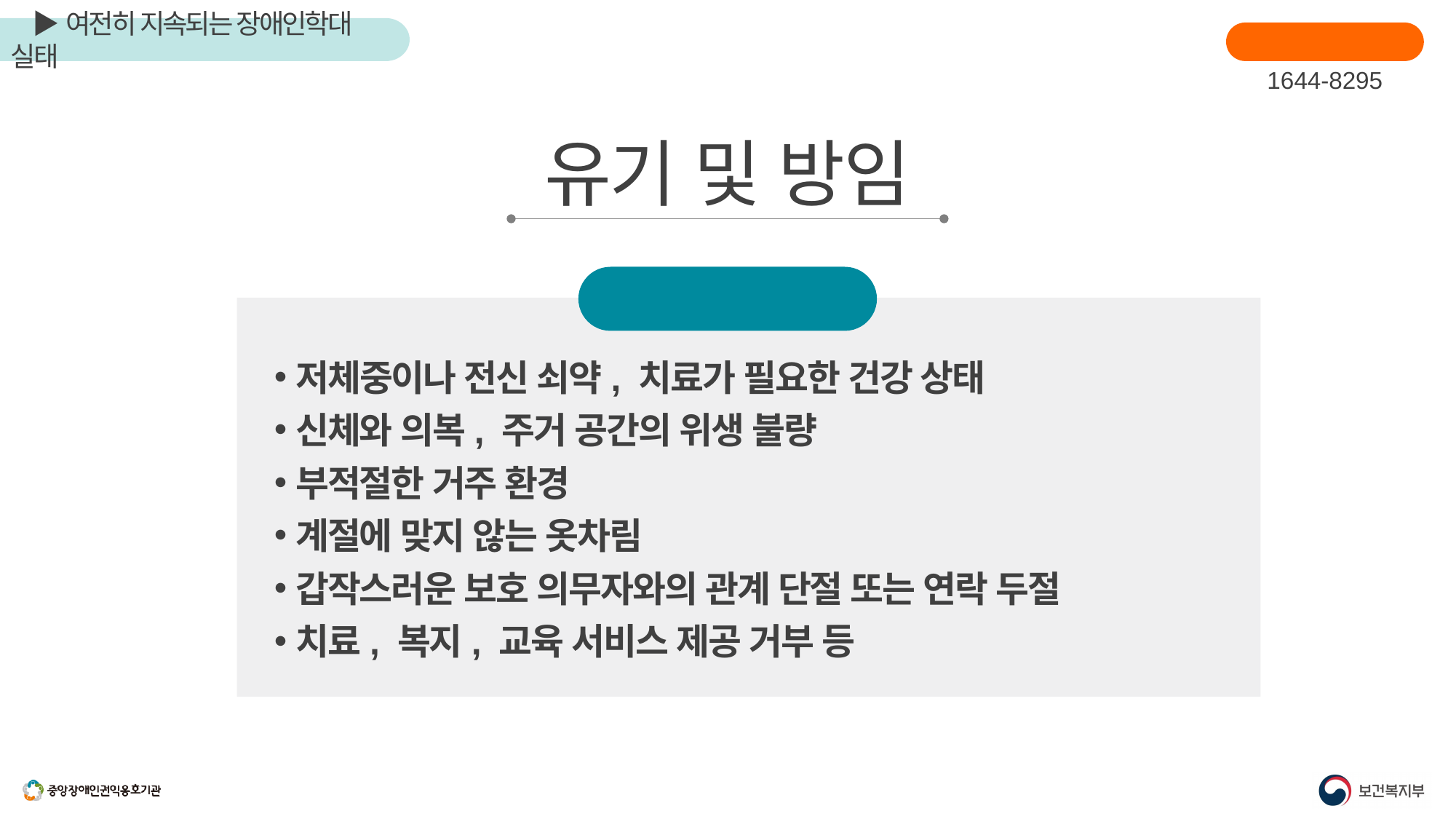

장애인학대신고
1644-8295

유기 및 방임
징후

저체중이나 전신 쇠약, 치료가 필요한 건강 상태
신체와 의복, 주거 공간의 위생 불량
부적절한 거주 환경
계절에 맞지 않는 옷차림
갑작스러운 보호 의무자와의 관계 단절 또는 연락 두절
치료, 복지, 교육 서비스 제공 거부 등